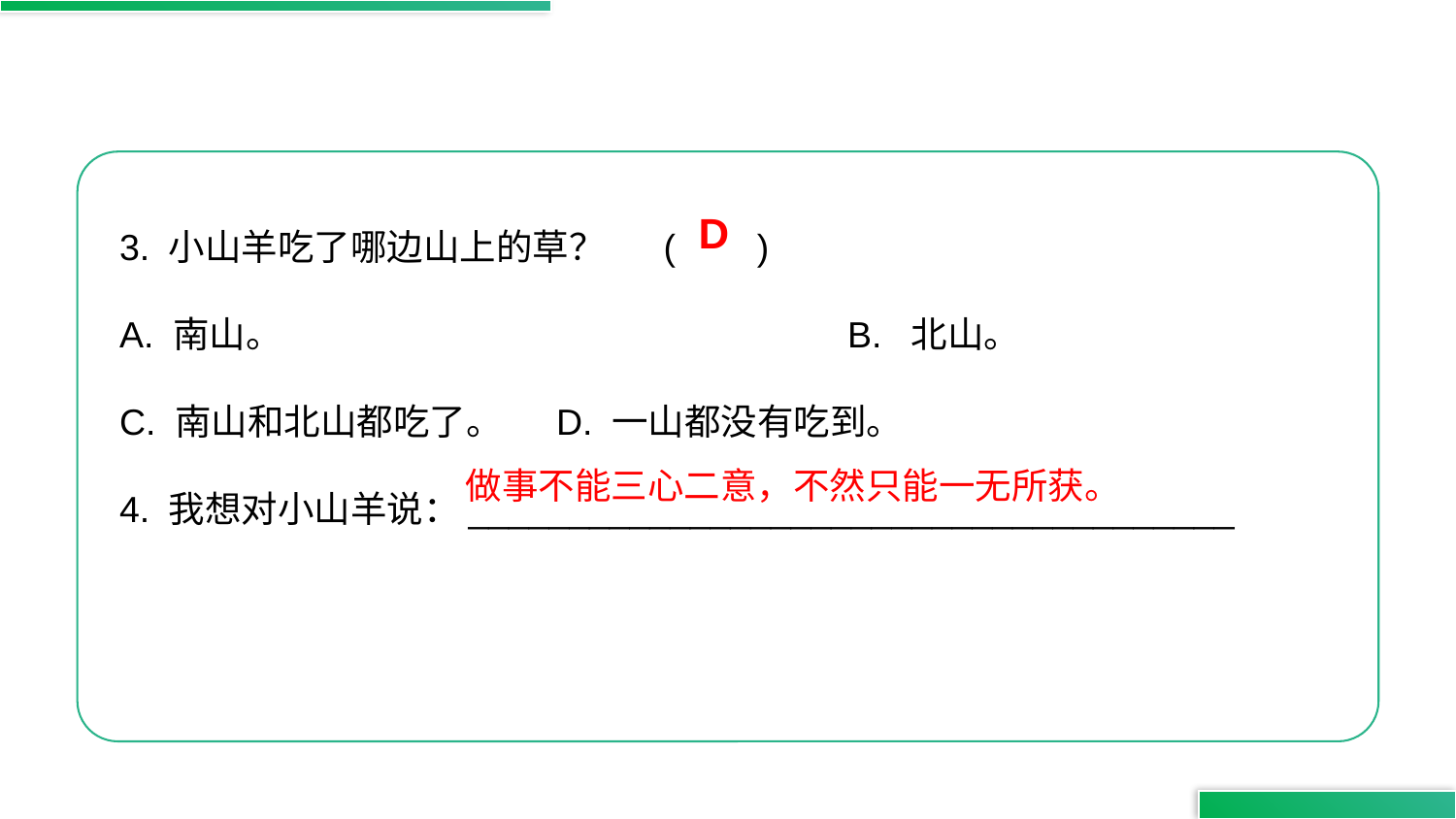

3. 小山羊吃了哪边山上的草？      (        )
A. 南山。 				B.  北山。
C. 南山和北山都吃了。 	D. 一山都没有吃到。
4. 我想对小山羊说：______________________________________
D
                                   做事不能三心二意，不然只能一无所获。